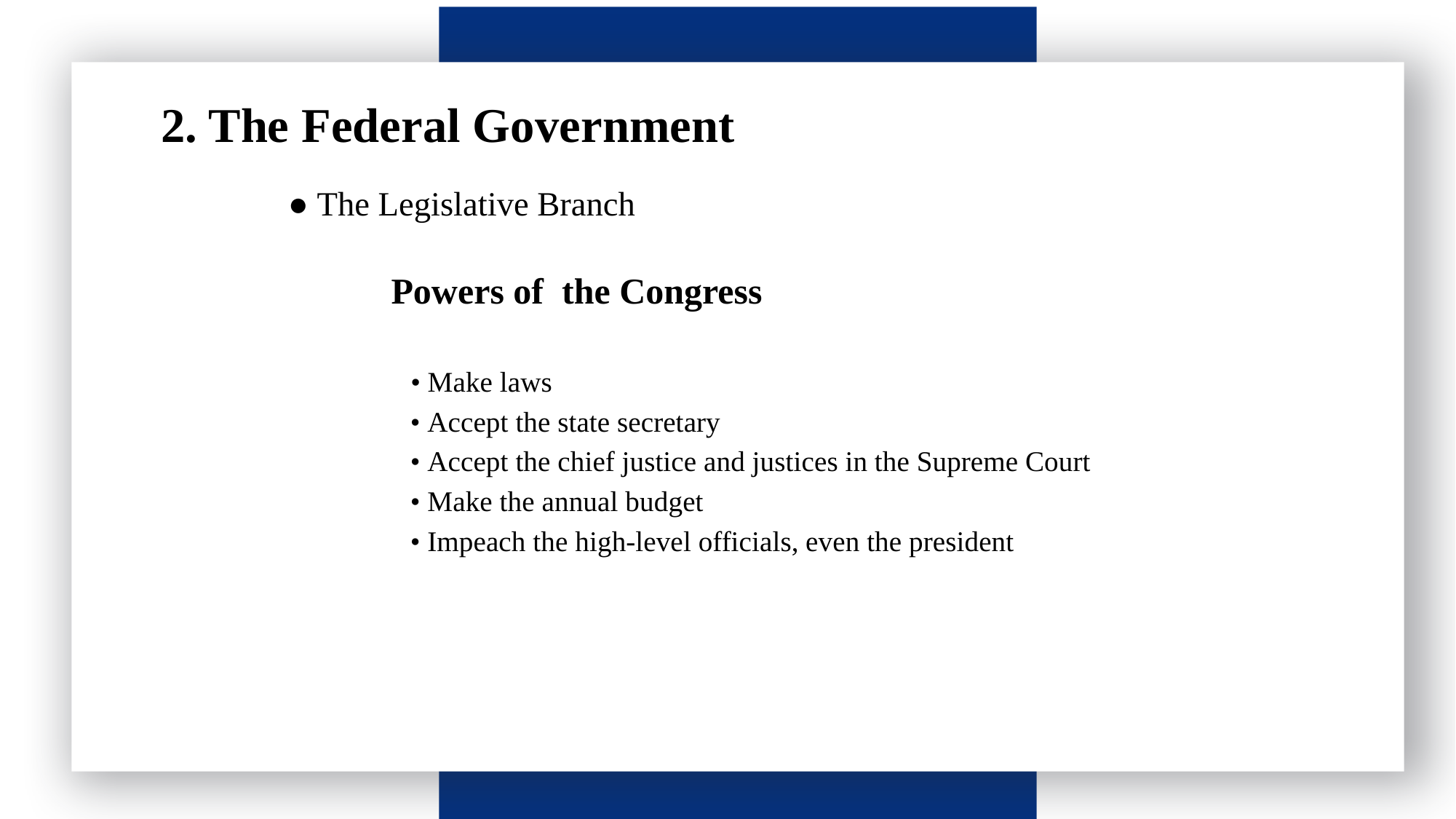

请输入标题
 2. The Federal Government
● The Legislative Branch
 Powers of  the Congress
       • Make laws
     • Accept the state secretary
     • Accept the chief justice and justices in the Supreme Court
     • Make the annual budget
     • Impeach the high-level officials, even the president